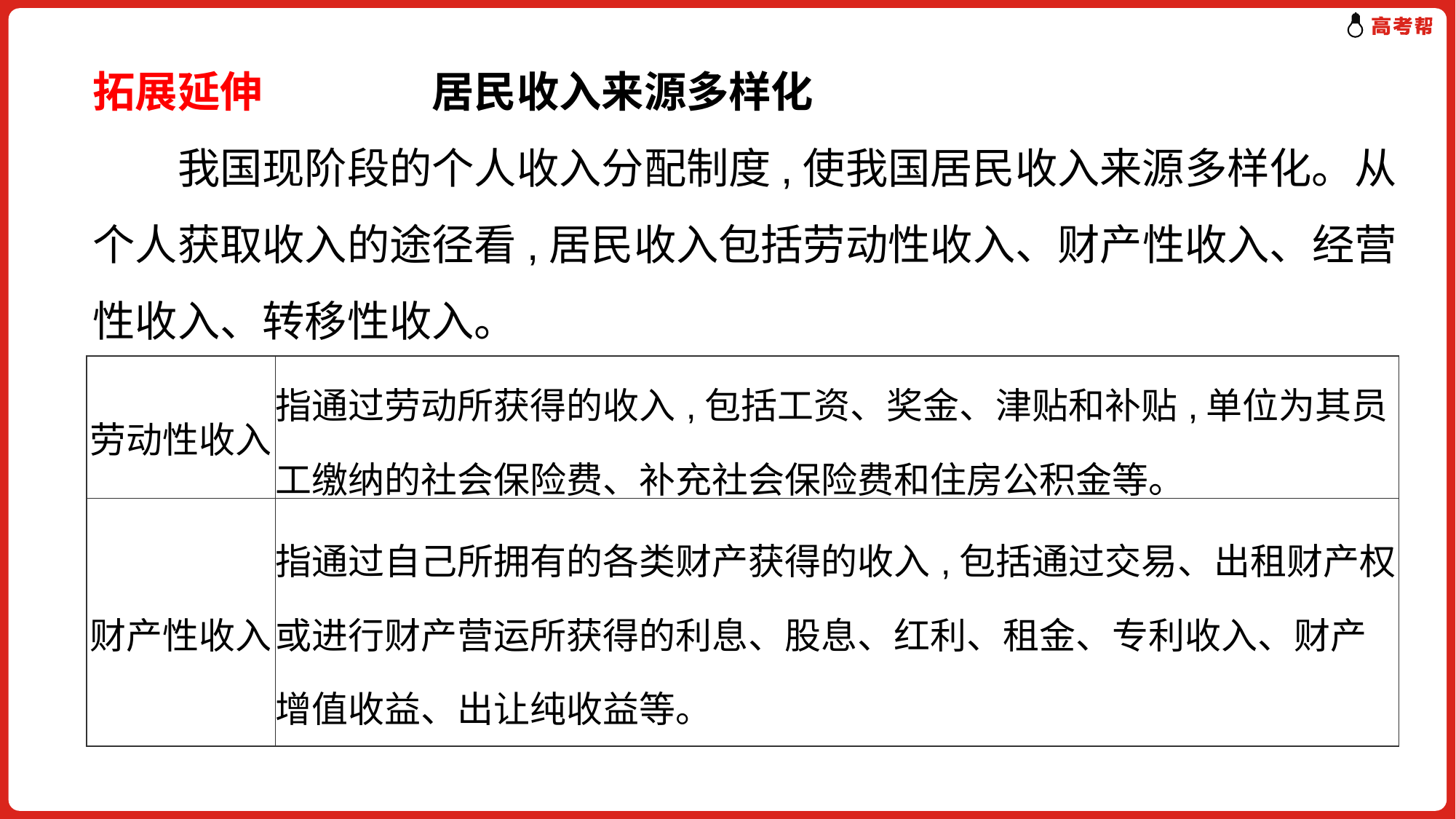

拓展延伸　　　　居民收入来源多样化
　　我国现阶段的个人收入分配制度,使我国居民收入来源多样化。从个人获取收入的途径看,居民收入包括劳动性收入、财产性收入、经营性收入、转移性收入。
| 劳动性收入 | 指通过劳动所获得的收入,包括工资、奖金、津贴和补贴,单位为其员工缴纳的社会保险费、补充社会保险费和住房公积金等。 |
| --- | --- |
| 财产性收入 | 指通过自己所拥有的各类财产获得的收入,包括通过交易、出租财产权或进行财产营运所获得的利息、股息、红利、租金、专利收入、财产增值收益、出让纯收益等。 |